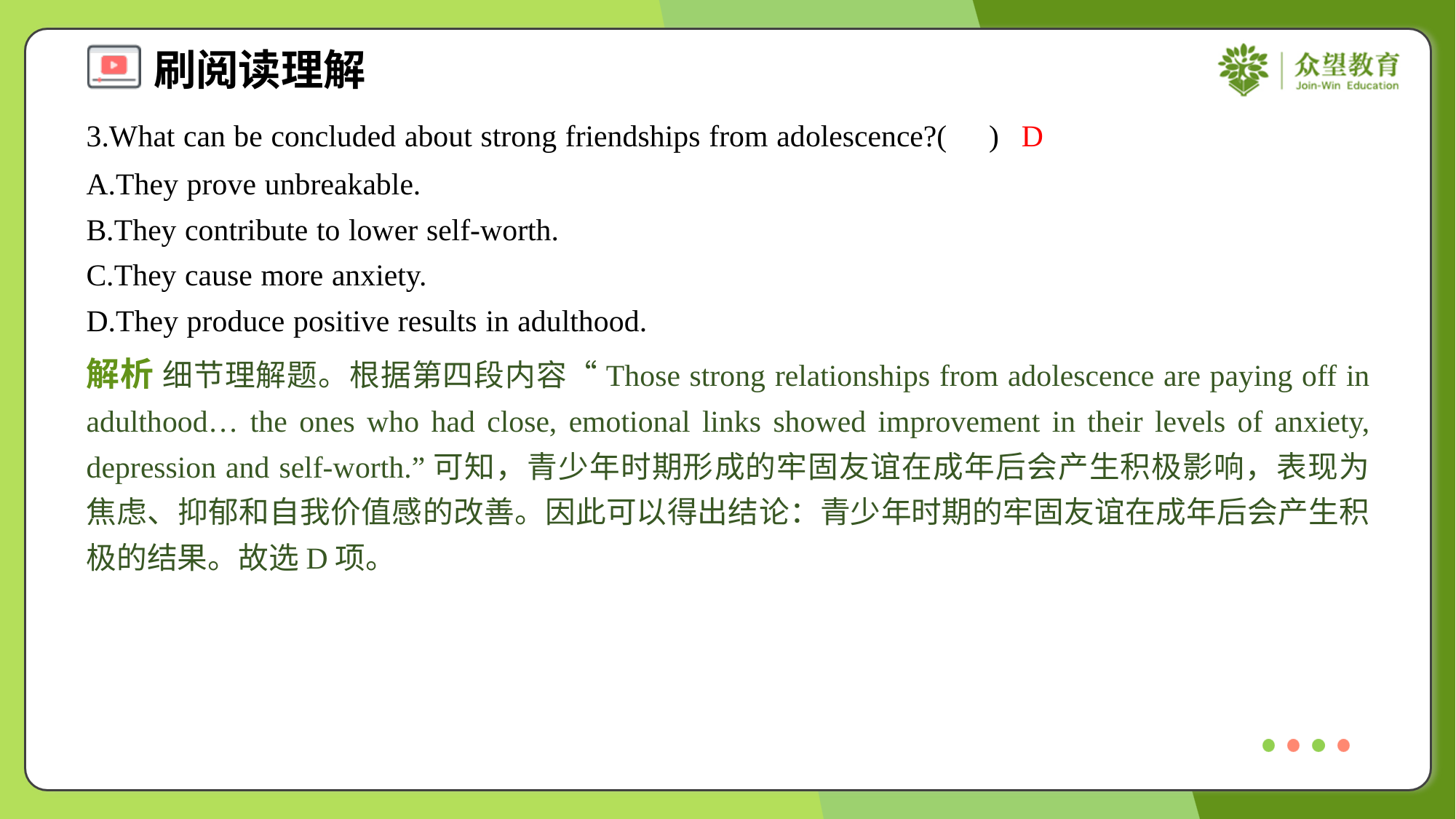

3.What can be concluded about strong friendships from adolescence?(     )
D
A.They prove unbreakable.
B.They contribute to lower self-worth.
C.They cause more anxiety.
D.They produce positive results in adulthood.
解析 细节理解题。根据第四段内容“Those strong relationships from adolescence are paying off in adulthood… the ones who had close, emotional links showed improvement in their levels of anxiety, depression and self-worth.”可知，青少年时期形成的牢固友谊在成年后会产生积极影响，表现为焦虑、抑郁和自我价值感的改善。因此可以得出结论：青少年时期的牢固友谊在成年后会产生积极的结果。故选D项。